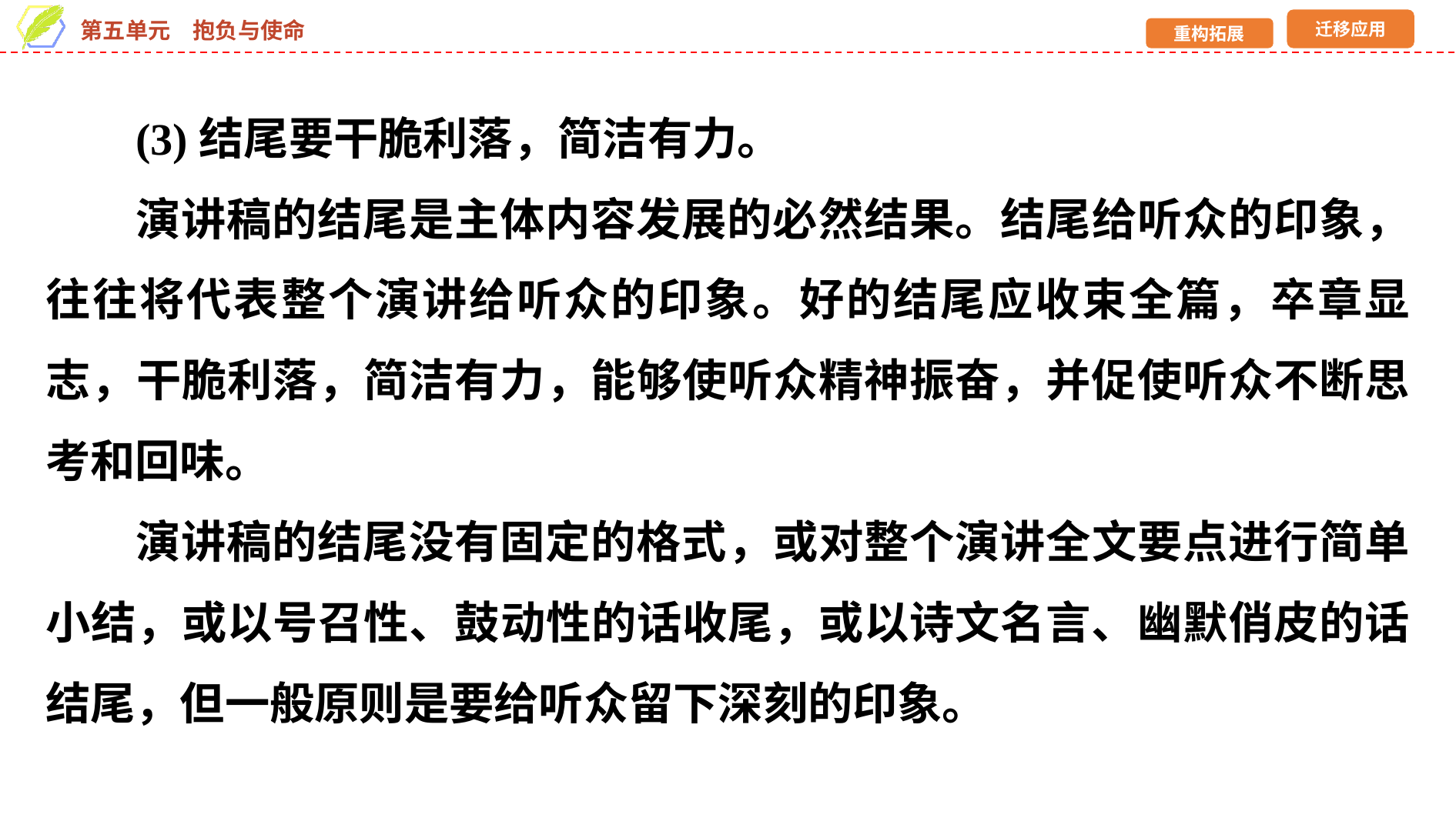

(3)结尾要干脆利落，简洁有力。
演讲稿的结尾是主体内容发展的必然结果。结尾给听众的印象，往往将代表整个演讲给听众的印象。好的结尾应收束全篇，卒章显志，干脆利落，简洁有力，能够使听众精神振奋，并促使听众不断思考和回味。
演讲稿的结尾没有固定的格式，或对整个演讲全文要点进行简单小结，或以号召性、鼓动性的话收尾，或以诗文名言、幽默俏皮的话结尾，但一般原则是要给听众留下深刻的印象。